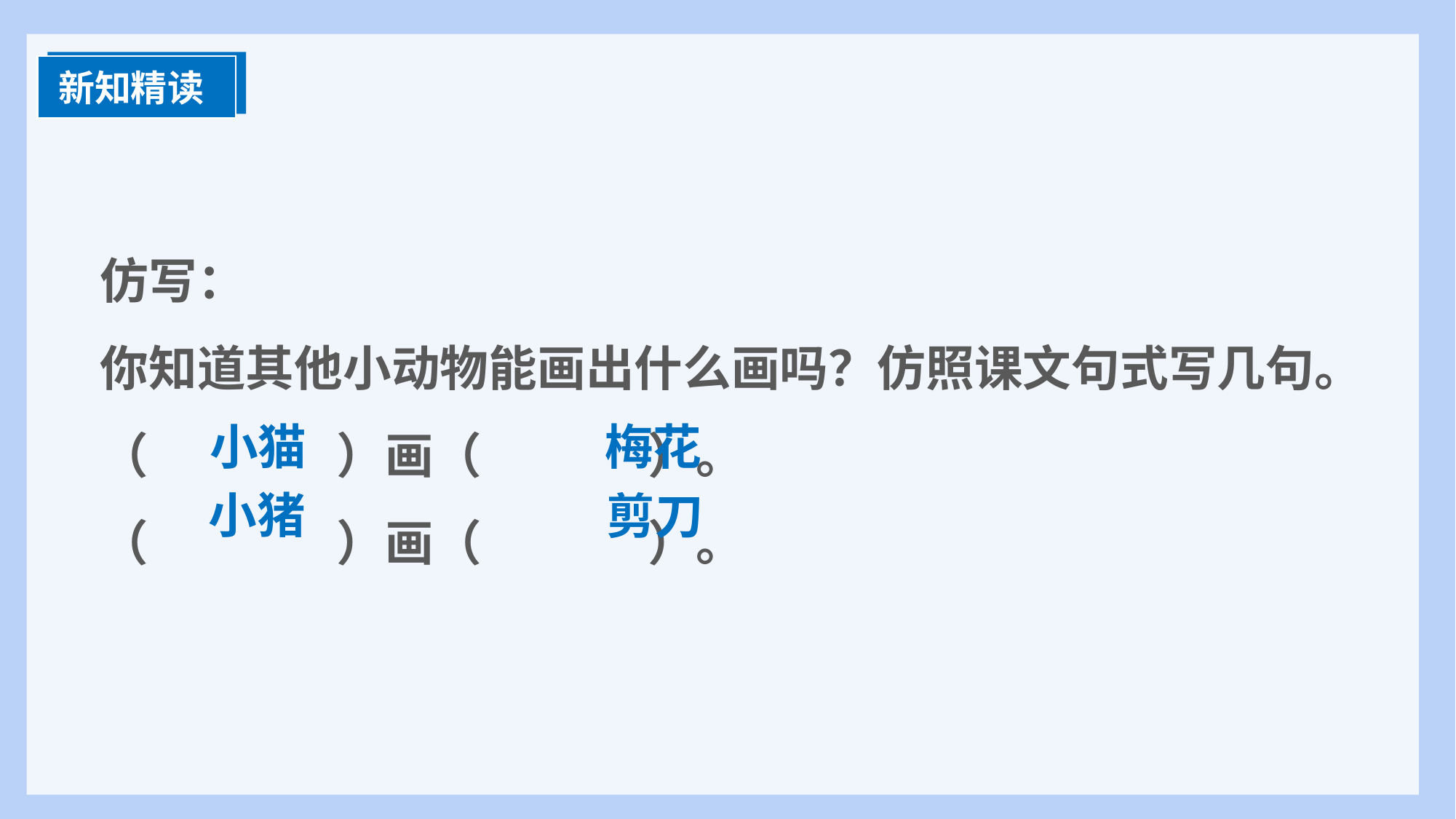

新知精读
仿写：
你知道其他小动物能画出什么画吗？仿照课文句式写几句。
（                 ）画（               ）。
（                 ）画（               ）。
小猫
梅花
小猪
剪刀